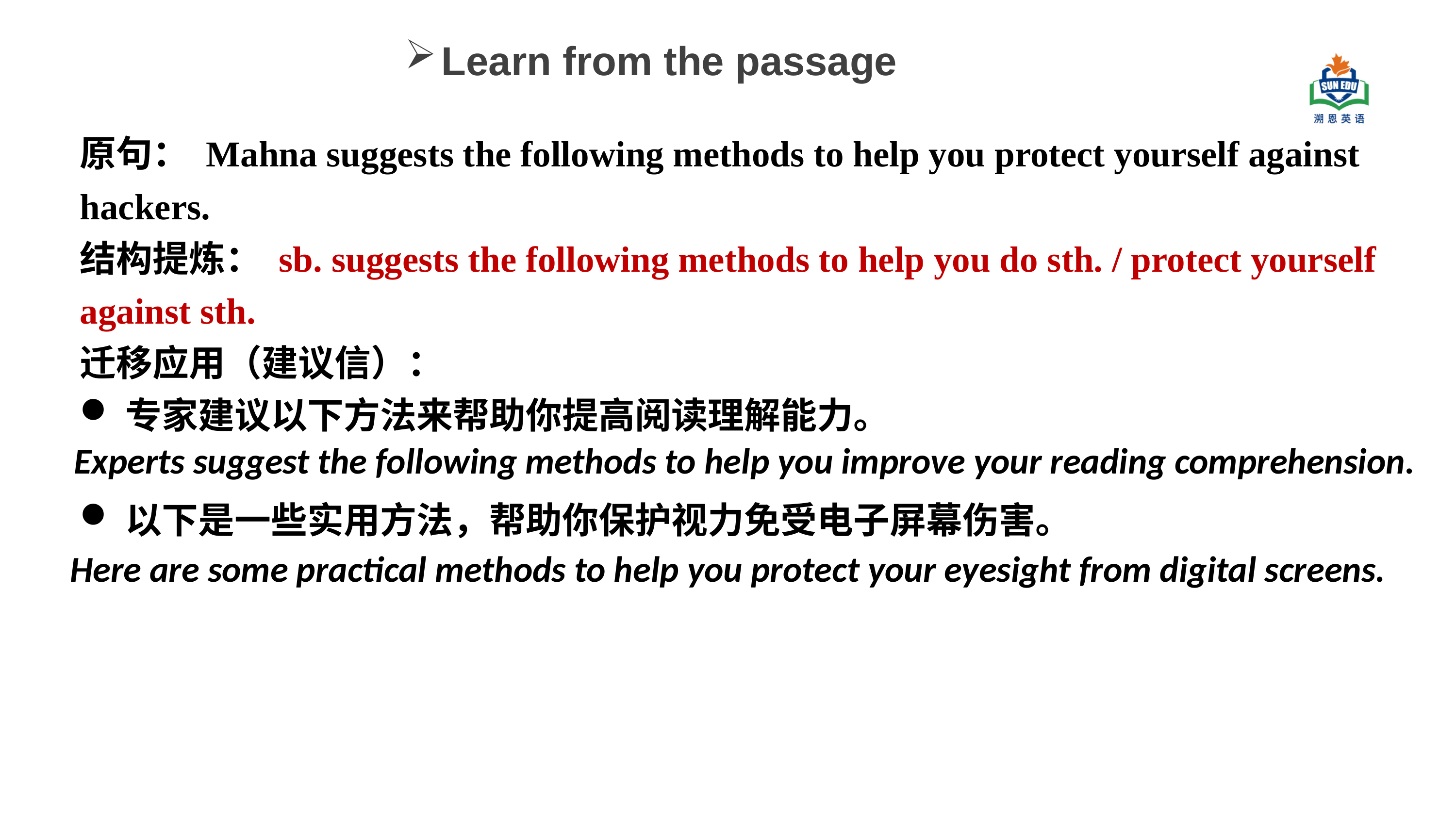

Learn from the passage
原句： Mahna suggests the following methods to help you protect yourself against hackers.
结构提炼： sb. suggests the following methods to help you do sth. / protect yourself against sth.
迁移应用（建议信）：
专家建议以下方法来帮助你提高阅读理解能力。

以下是一些实用方法，帮助你保护视力免受电子屏幕伤害。

Experts suggest the following methods to help you improve your reading comprehension.
Here are some practical methods to help you protect your eyesight from digital screens.